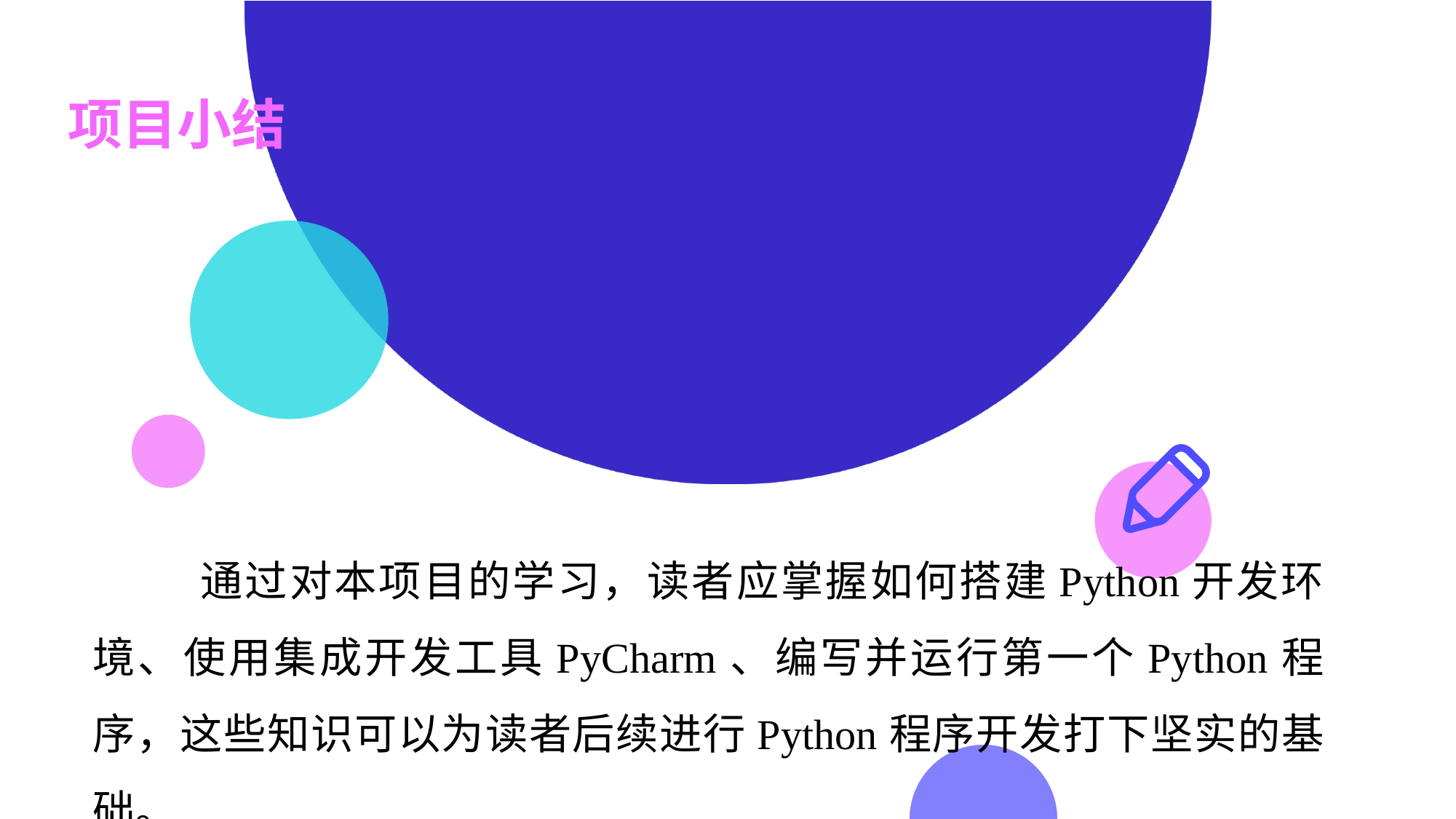

# 项目小结
     通过对本项目的学习，读者应掌握如何搭建Python开发环境、使用集成开发工具PyCharm、编写并运行第一个Python程序，这些知识可以为读者后续进行Python程序开发打下坚实的基础。